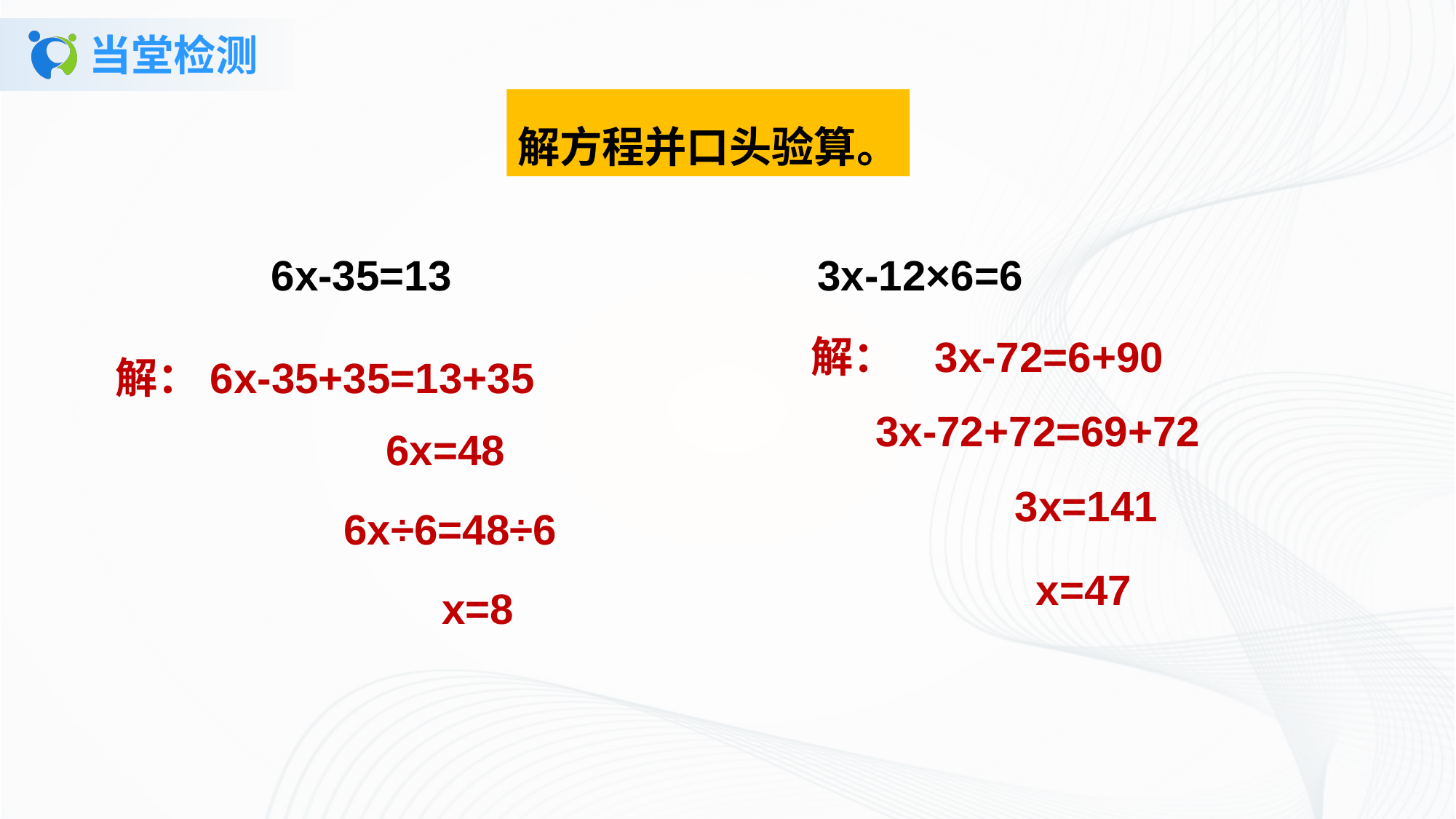

# 当堂检测
解方程并口头验算。
6x-35=13                               3x-12×6=6
解：   3x-72=6+90
3x-72+72=69+72
3x=141
x=47
解：6x-35+35=13+35
6x=48
6x÷6=48÷6
x=8